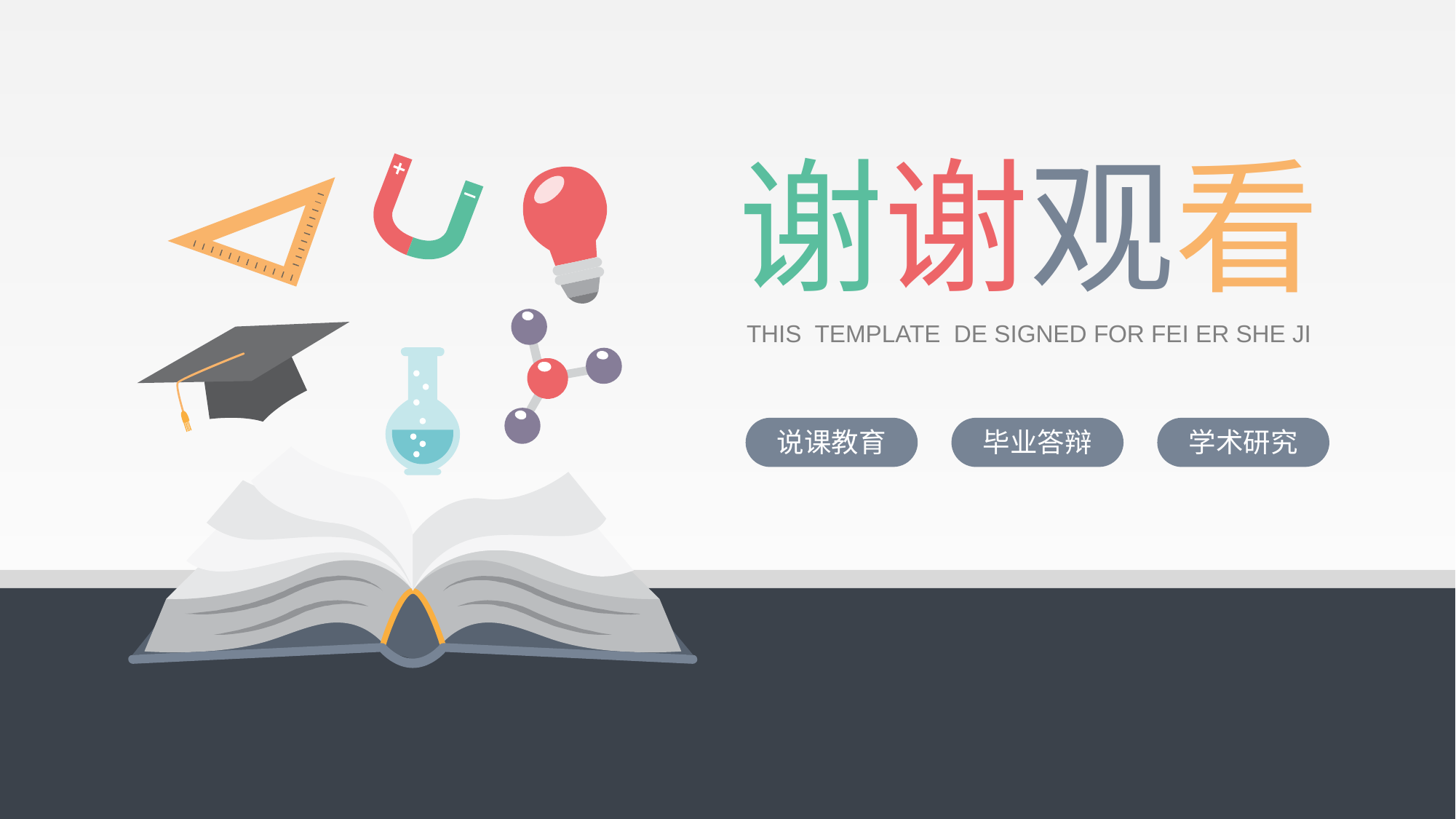

谢谢观看

THIS  TEMPLATE  DE SIGNED FOR FEI ER SHE JI

说课教育
毕业答辩
学术研究